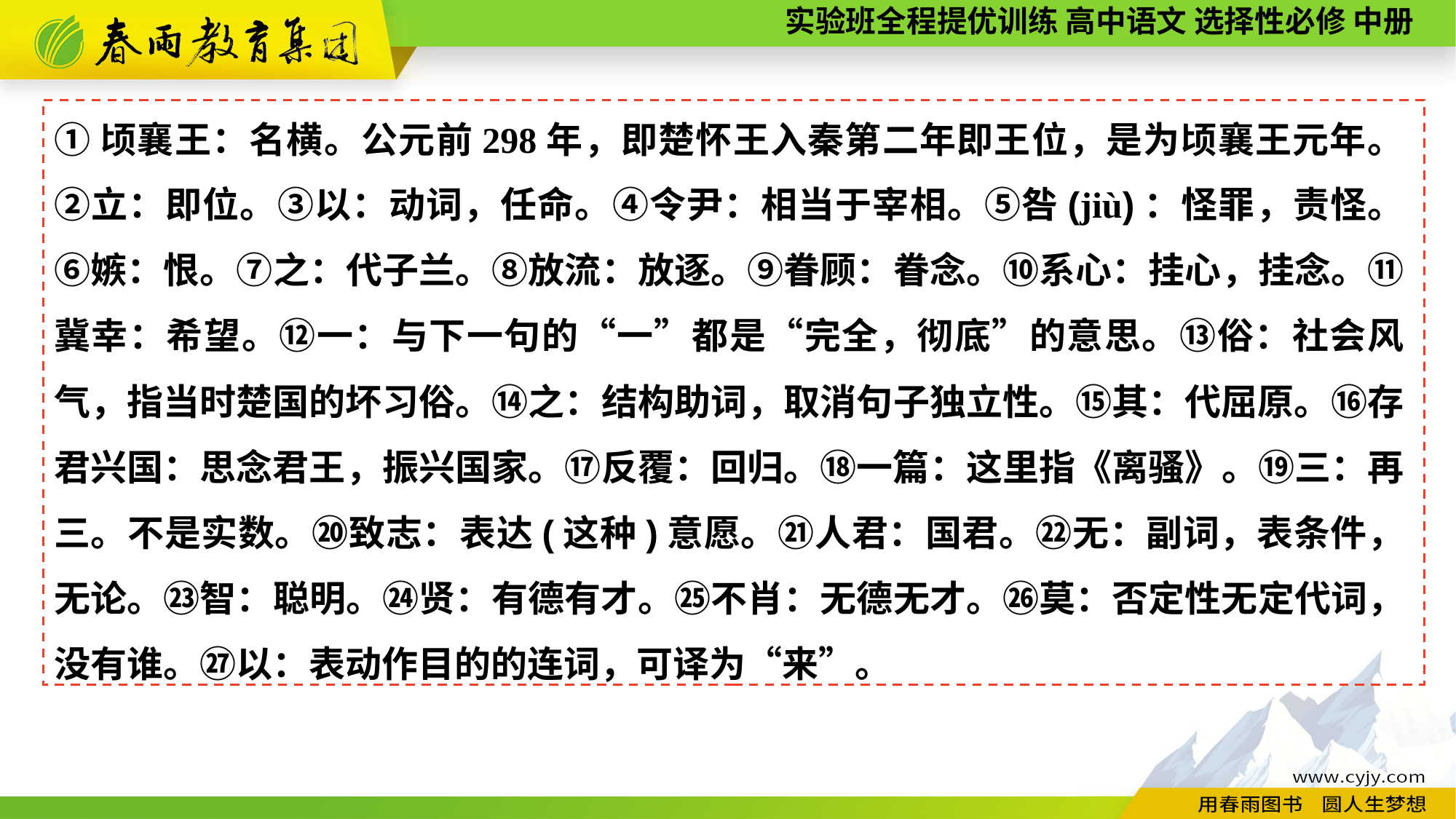

①顷襄王：名横。公元前298年，即楚怀王入秦第二年即王位，是为顷襄王元年。②立：即位。③以：动词，任命。④令尹：相当于宰相。⑤咎(jiù)：怪罪，责怪。⑥嫉：恨。⑦之：代子兰。⑧放流：放逐。⑨眷顾：眷念。⑩系心：挂心，挂念。⑪冀幸：希望。⑫一：与下一句的“一”都是“完全，彻底”的意思。⑬俗：社会风气，指当时楚国的坏习俗。⑭之：结构助词，取消句子独立性。⑮其：代屈原。⑯存君兴国：思念君王，振兴国家。⑰反覆：回归。⑱一篇：这里指《离骚》。⑲三：再三。不是实数。⑳致志：表达(这种)意愿。㉑人君：国君。㉒无：副词，表条件，无论。㉓智：聪明。㉔贤：有德有才。㉕不肖：无德无才。㉖莫：否定性无定代词，没有谁。㉗以：表动作目的的连词，可译为“来”。